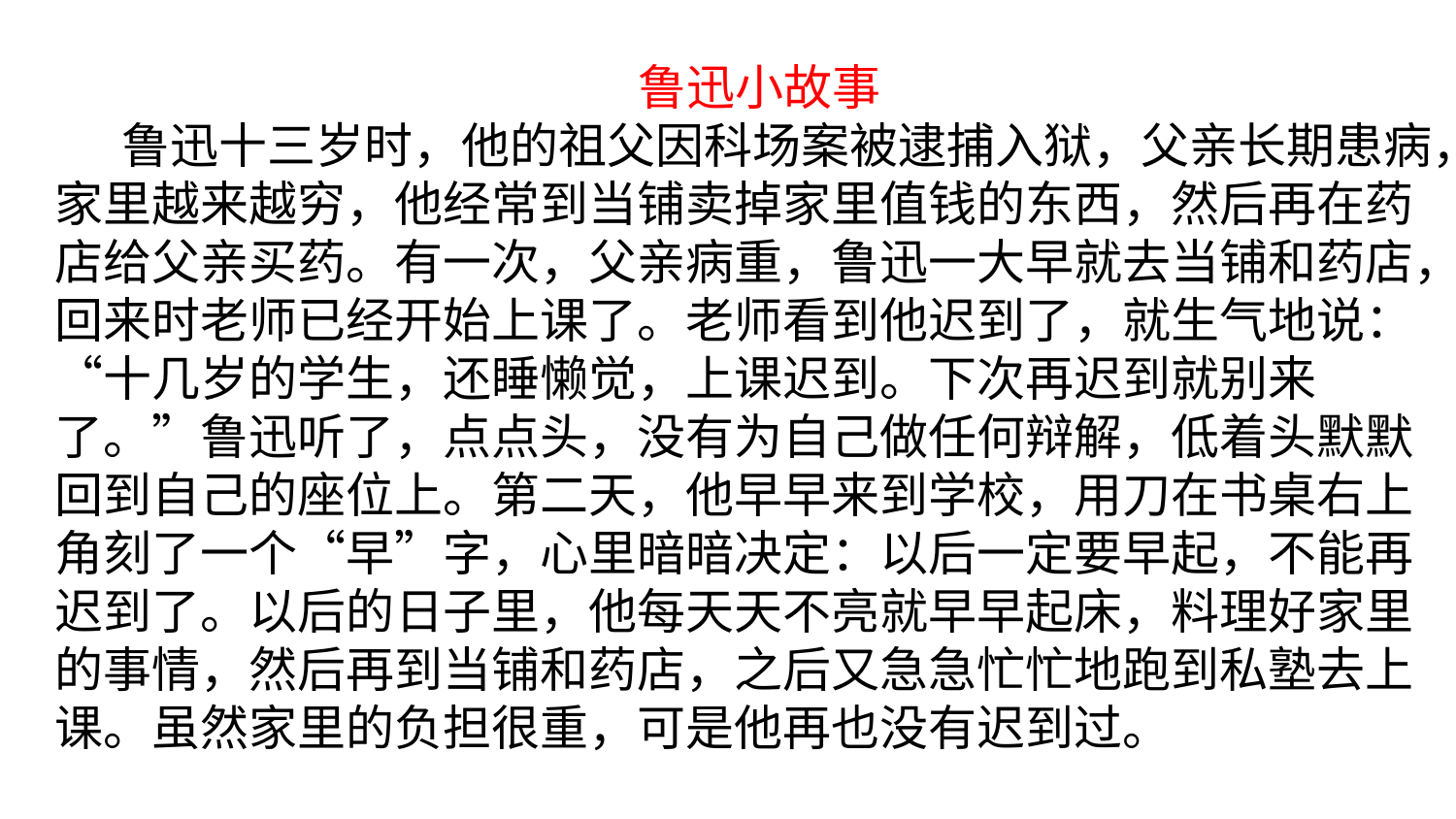

鲁迅小故事
     鲁迅十三岁时，他的祖父因科场案被逮捕入狱，父亲长期患病，家里越来越穷，他经常到当铺卖掉家里值钱的东西，然后再在药店给父亲买药。有一次，父亲病重，鲁迅一大早就去当铺和药店，回来时老师已经开始上课了。老师看到他迟到了，就生气地说：“十几岁的学生，还睡懒觉，上课迟到。下次再迟到就别来了。”鲁迅听了，点点头，没有为自己做任何辩解，低着头默默回到自己的座位上。第二天，他早早来到学校，用刀在书桌右上角刻了一个“早”字，心里暗暗决定：以后一定要早起，不能再迟到了。以后的日子里，他每天天不亮就早早起床，料理好家里的事情，然后再到当铺和药店，之后又急急忙忙地跑到私塾去上课。虽然家里的负担很重，可是他再也没有迟到过。